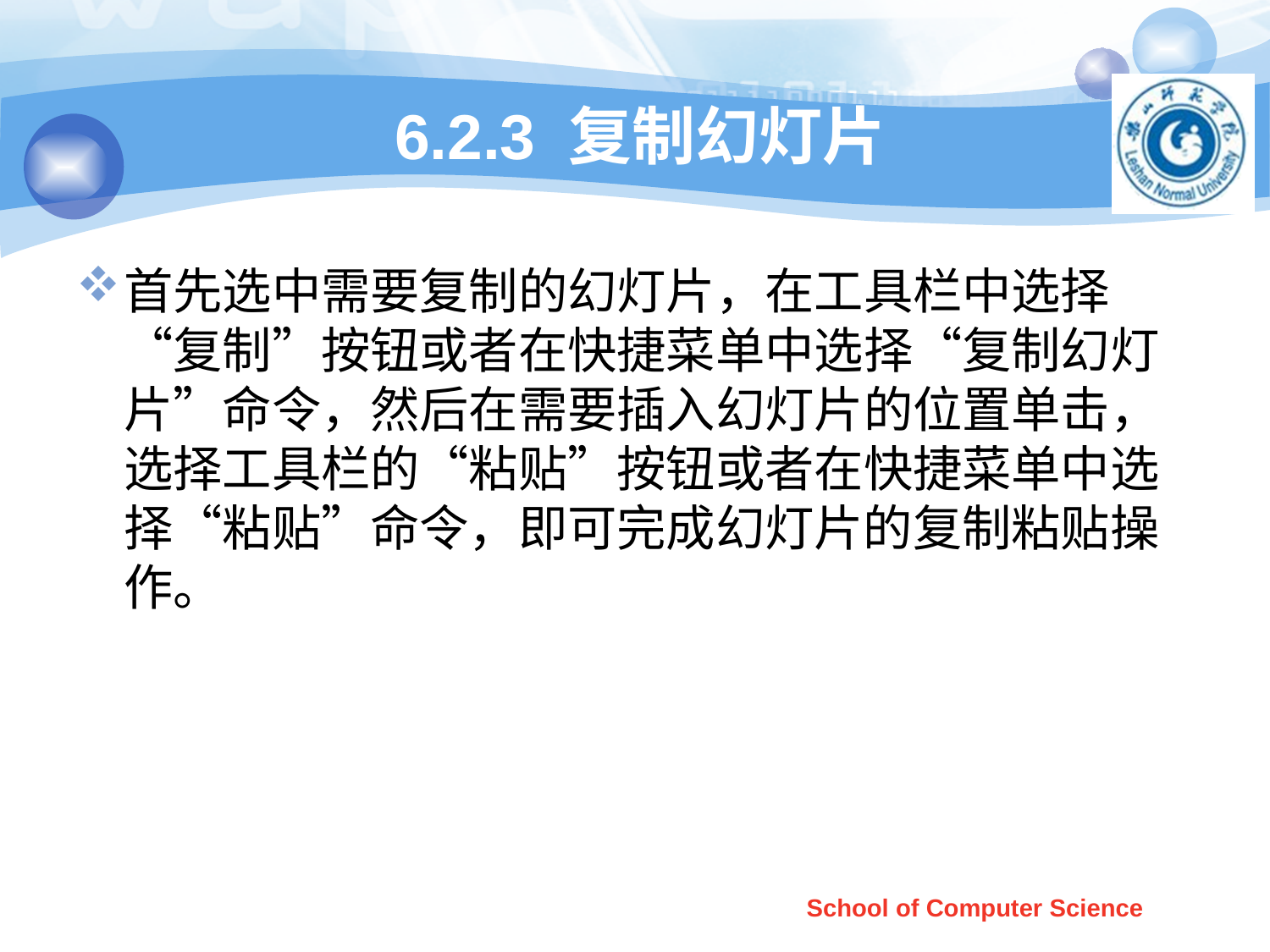

# 6.2.3 复制幻灯片
首先选中需要复制的幻灯片，在工具栏中选择“复制”按钮或者在快捷菜单中选择“复制幻灯片”命令，然后在需要插入幻灯片的位置单击，选择工具栏的“粘贴”按钮或者在快捷菜单中选择“粘贴”命令，即可完成幻灯片的复制粘贴操作。
School of Computer Science